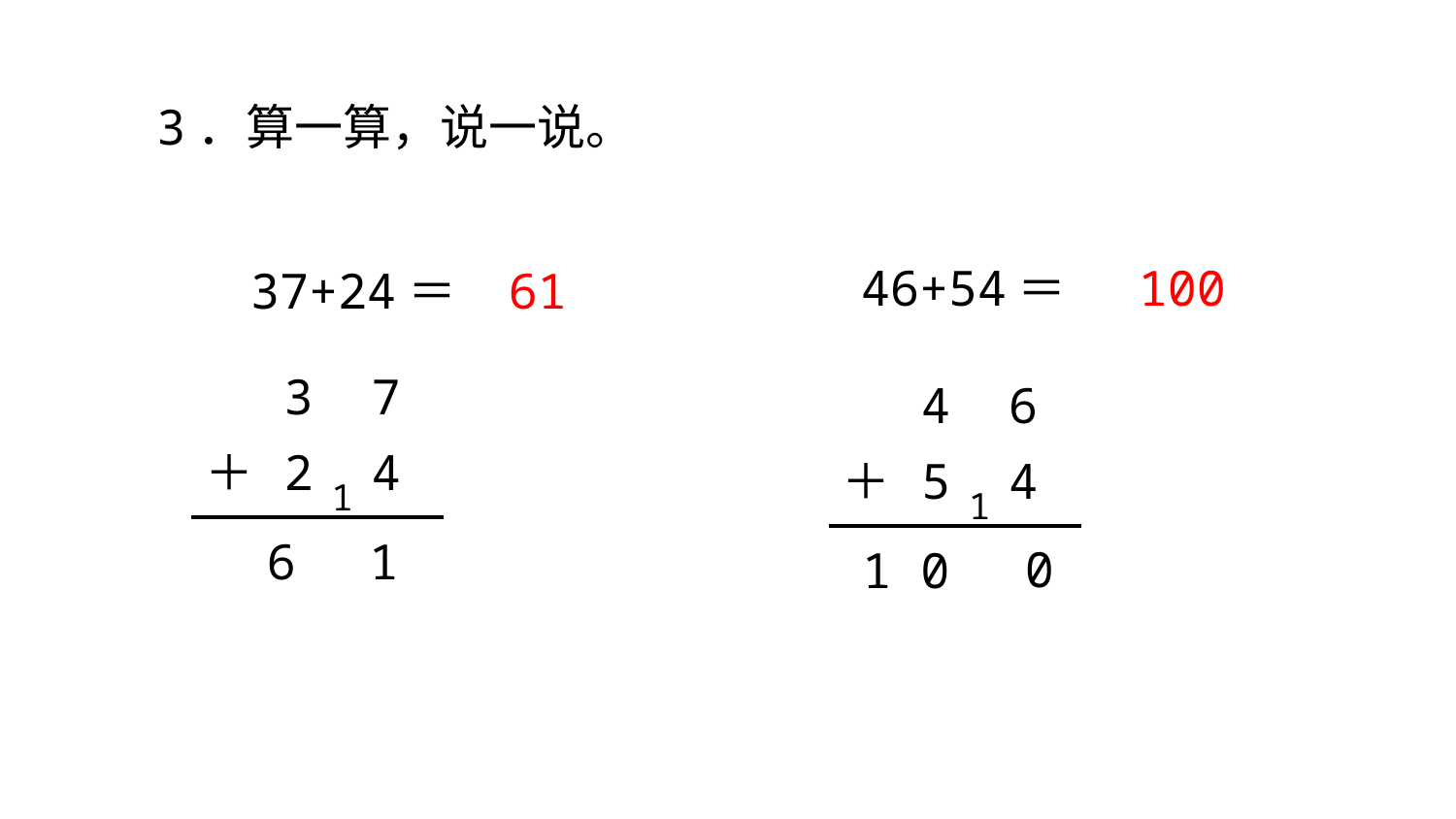

3．算一算，说一说。
46+54＝
37+24＝
100
61
3  7
4  6
2  4
＋
5  4
＋
1
1
6
1
0
1 0